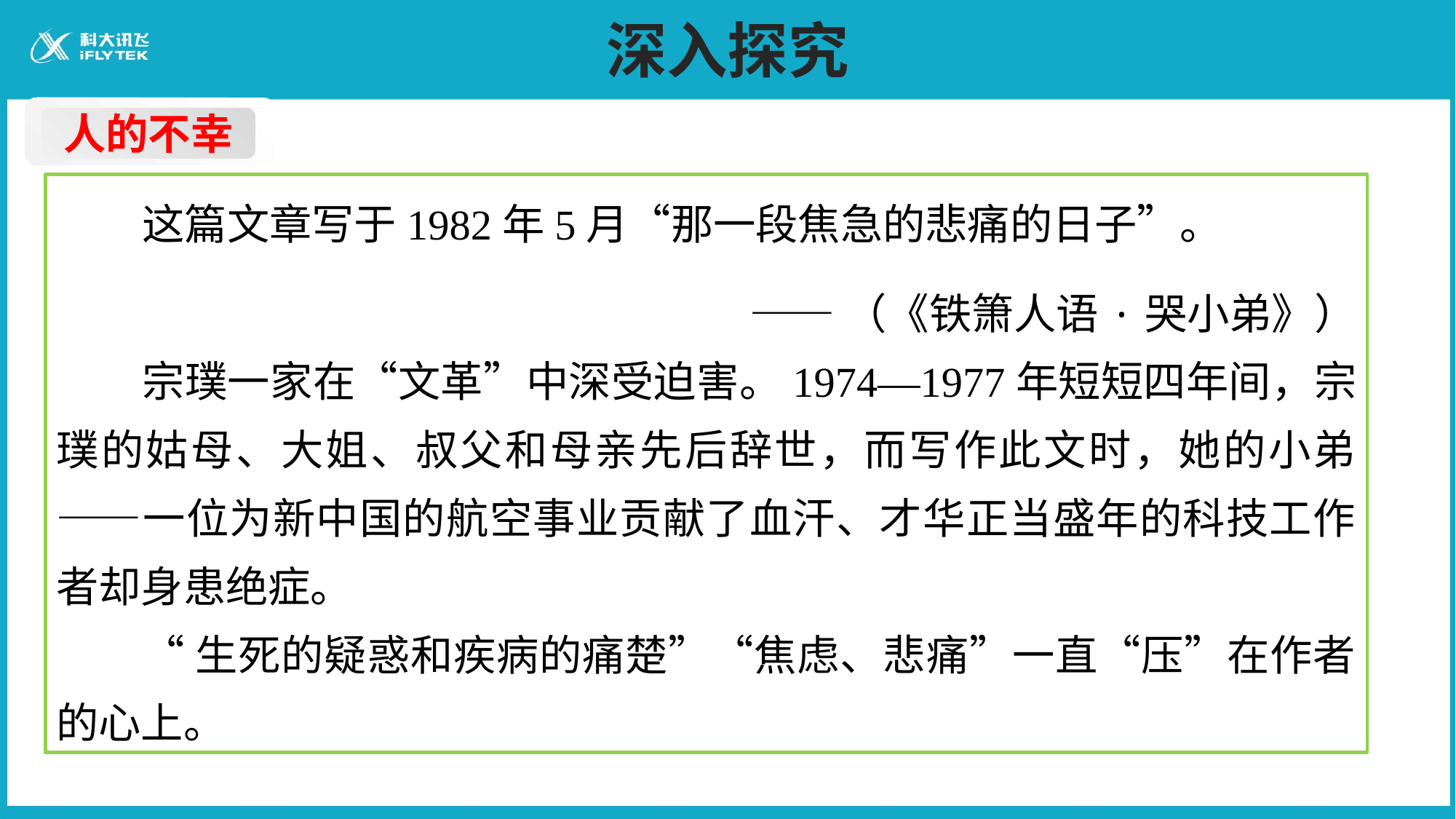

# 深入探究

人的不幸
这篇文章写于1982年5月“那一段焦急的悲痛的日子”。
——（《铁箫人语·哭小弟》）
宗璞一家在“文革”中深受迫害。1974—1977年短短四年间，宗璞的姑母、大姐、叔父和母亲先后辞世，而写作此文时，她的小弟——一位为新中国的航空事业贡献了血汗、才华正当盛年的科技工作者却身患绝症。
“生死的疑惑和疾病的痛楚”“焦虑、悲痛”一直“压”在作者的心上。